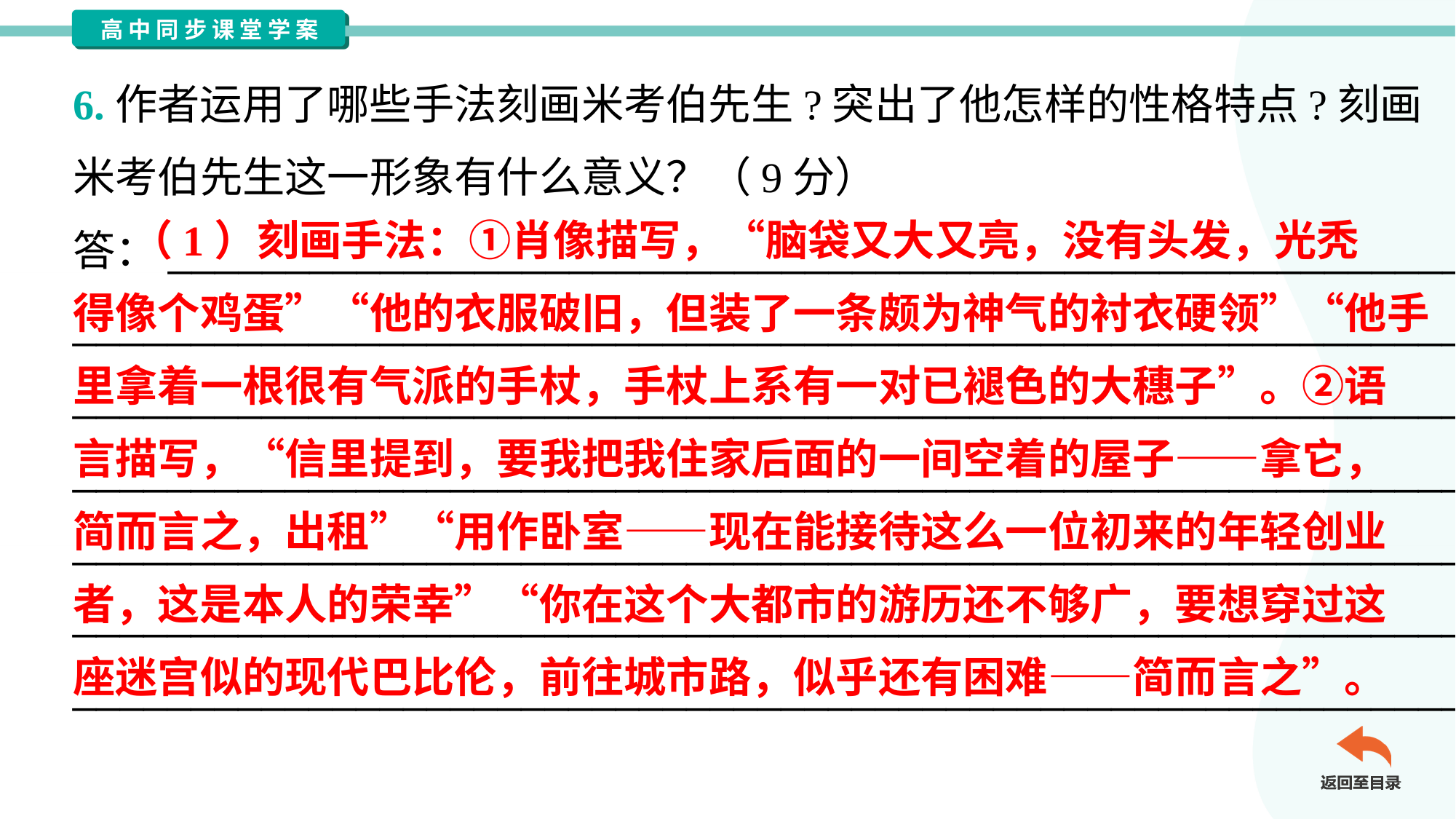

6.作者运用了哪些手法刻画米考伯先生?突出了他怎样的性格特点?刻画
米考伯先生这一形象有什么意义？（9分）
答：_________________________________________________________
_____________________________________________________________
_____________________________________________________________
_____________________________________________________________
_____________________________________________________________
_____________________________________________________________
_____________________________________________________________
     （1）刻画手法：①肖像描写，“脑袋又大又亮，没有头发，光秃
得像个鸡蛋”“他的衣服破旧，但装了一条颇为神气的衬衣硬领”“他手
里拿着一根很有气派的手杖，手杖上系有一对已褪色的大穗子”。②语
言描写，“信里提到，要我把我住家后面的一间空着的屋子——拿它，
简而言之，出租”“用作卧室——现在能接待这么一位初来的年轻创业
者，这是本人的荣幸”“你在这个大都市的游历还不够广，要想穿过这
座迷宫似的现代巴比伦，前往城市路，似乎还有困难——简而言之”。